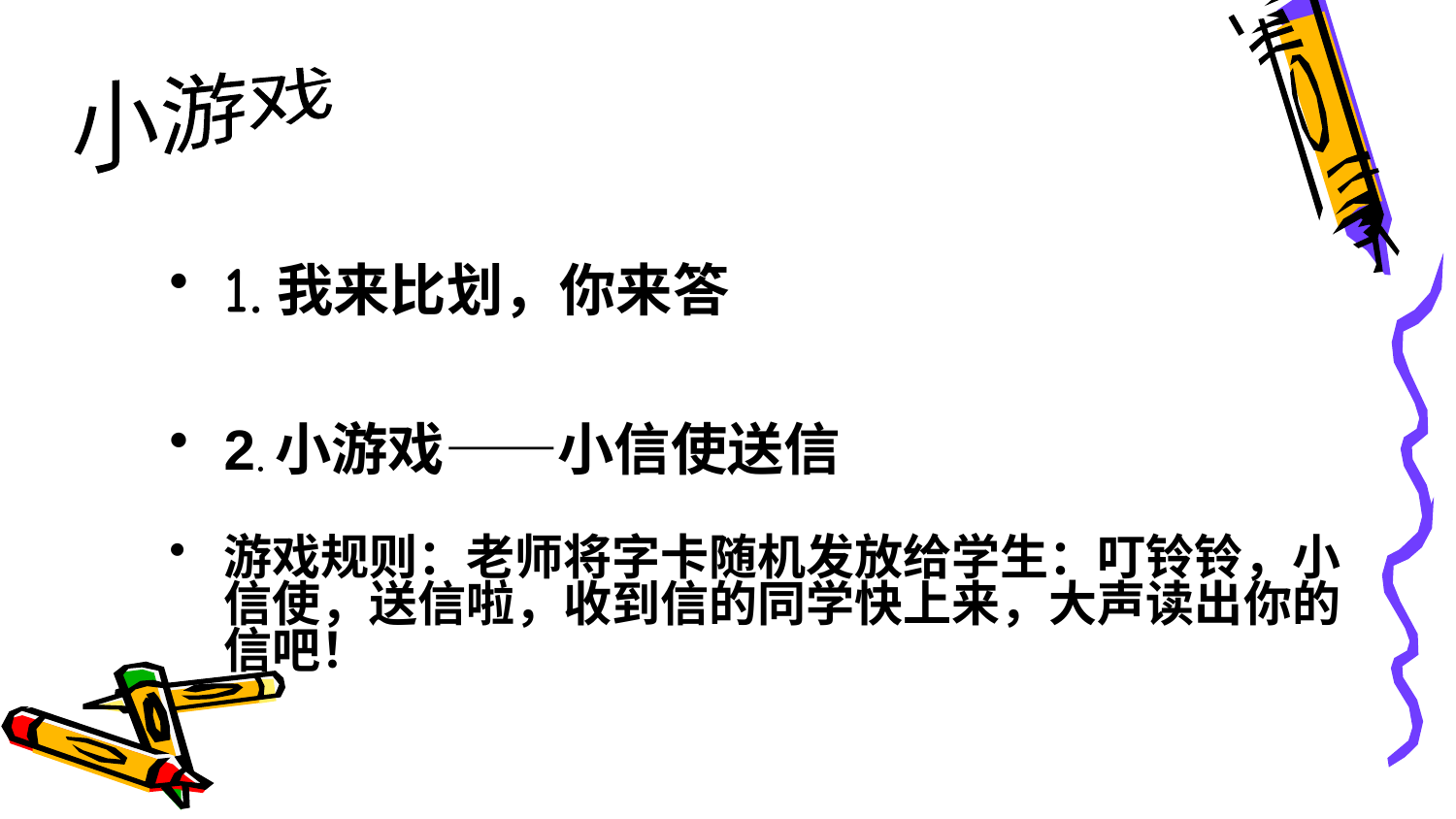

小游戏
1.我来比划，你来答

2.小游戏——小信使送信

游戏规则：老师将字卡随机发放给学生：叮铃铃，小信使，送信啦，收到信的同学快上来，大声读出你的信吧！